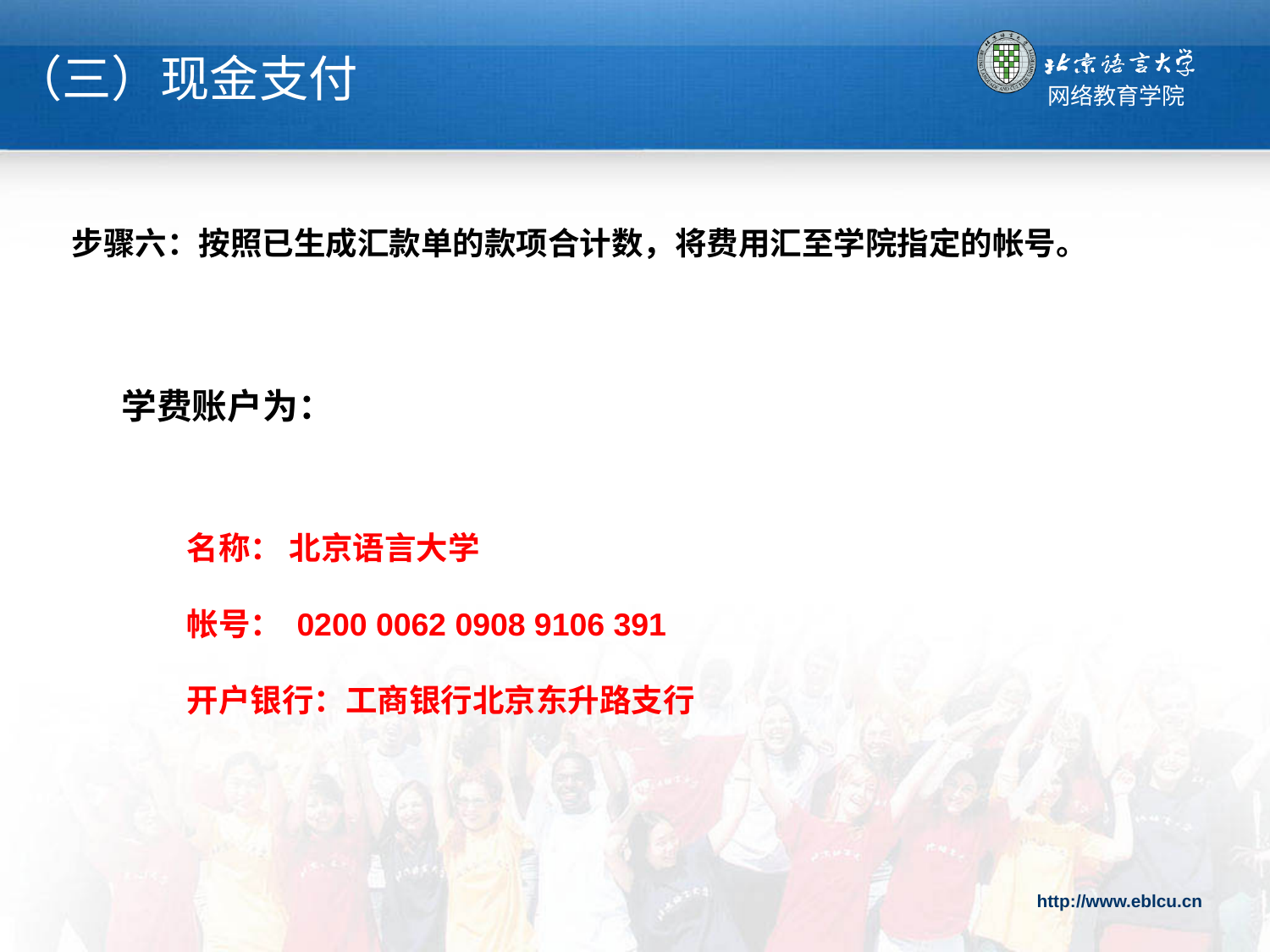

（三）现金支付
步骤六：按照已生成汇款单的款项合计数，将费用汇至学院指定的帐号。

学费账户为：

        名称： 北京语言大学
        帐号： 0200 0062 0908 9106 391
        开户银行：工商银行北京东升路支行